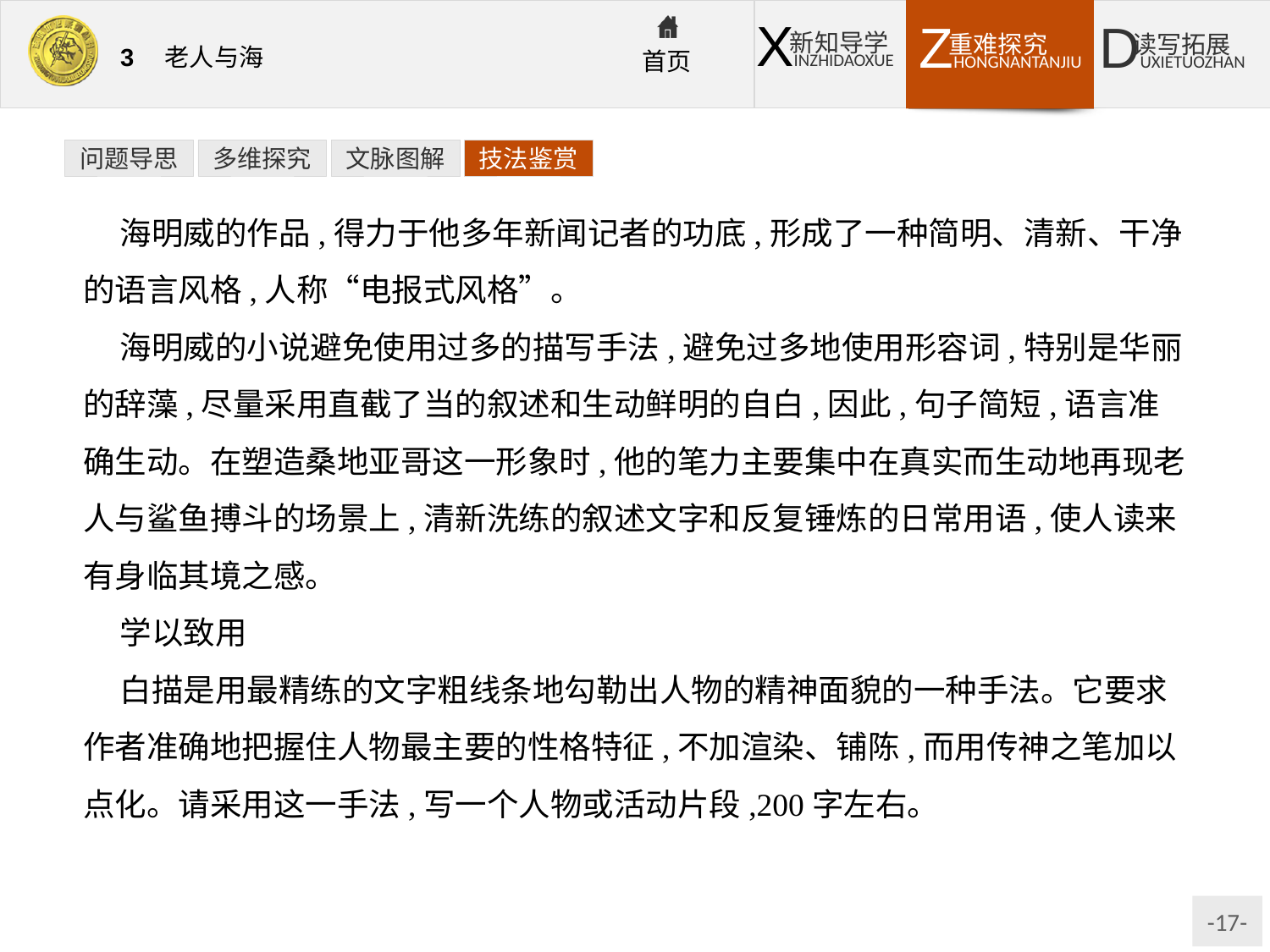

问题导思
多维探究
文脉图解
技法鉴赏
海明威的作品,得力于他多年新闻记者的功底,形成了一种简明、清新、干净的语言风格,人称“电报式风格”。
海明威的小说避免使用过多的描写手法,避免过多地使用形容词,特别是华丽的辞藻,尽量采用直截了当的叙述和生动鲜明的自白,因此,句子简短,语言准确生动。在塑造桑地亚哥这一形象时,他的笔力主要集中在真实而生动地再现老人与鲨鱼搏斗的场景上,清新洗练的叙述文字和反复锤炼的日常用语,使人读来有身临其境之感。
学以致用
白描是用最精练的文字粗线条地勾勒出人物的精神面貌的一种手法。它要求作者准确地把握住人物最主要的性格特征,不加渲染、铺陈,而用传神之笔加以点化。请采用这一手法,写一个人物或活动片段,200字左右。